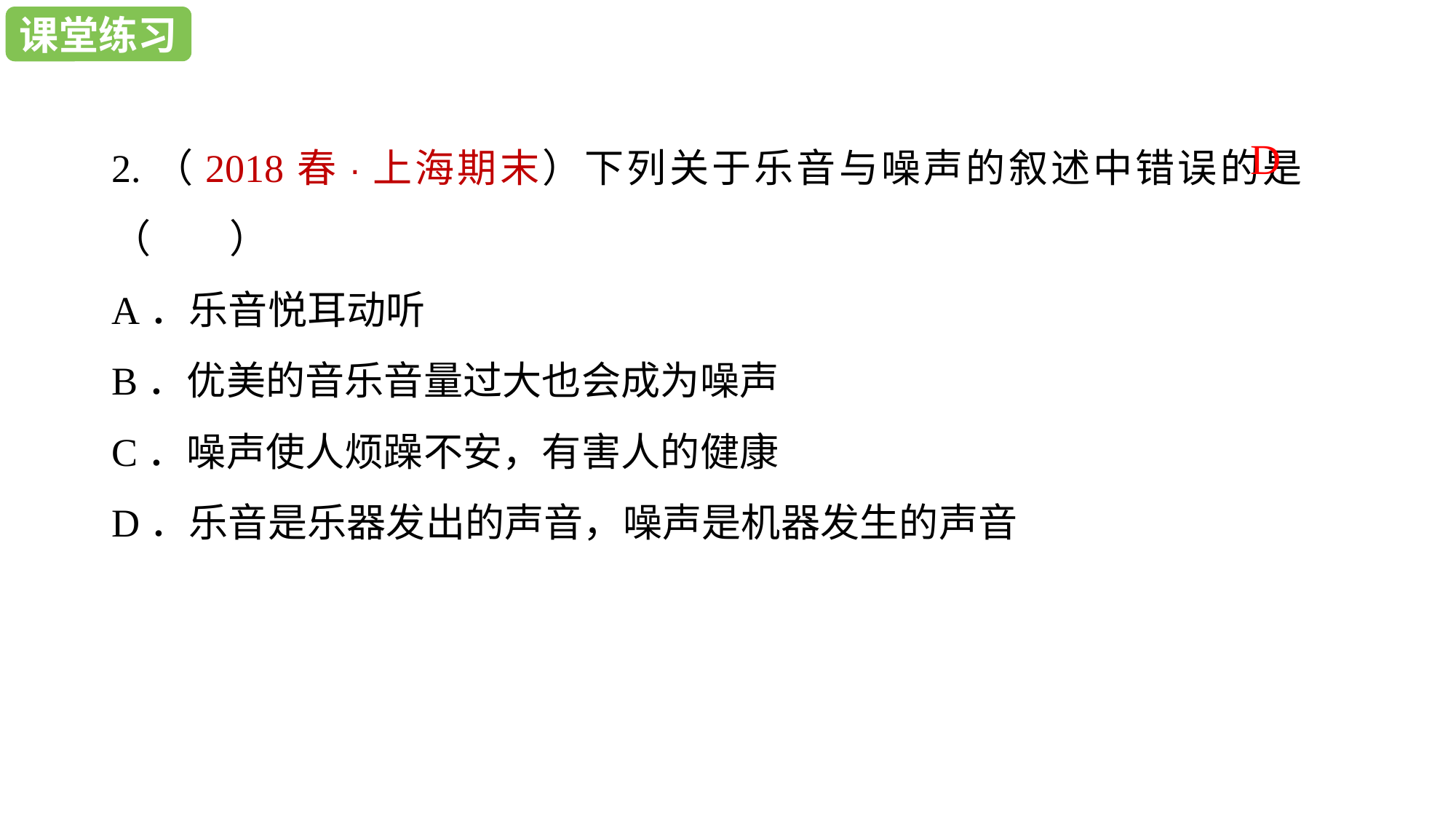

课堂作业
课堂练习
2.（2018春·上海期末）下列关于乐音与噪声的叙述中错误的是（　　）
A．乐音悦耳动听
B．优美的音乐音量过大也会成为噪声
C．噪声使人烦躁不安，有害人的健康
D．乐音是乐器发出的声音，噪声是机器发生的声音
D